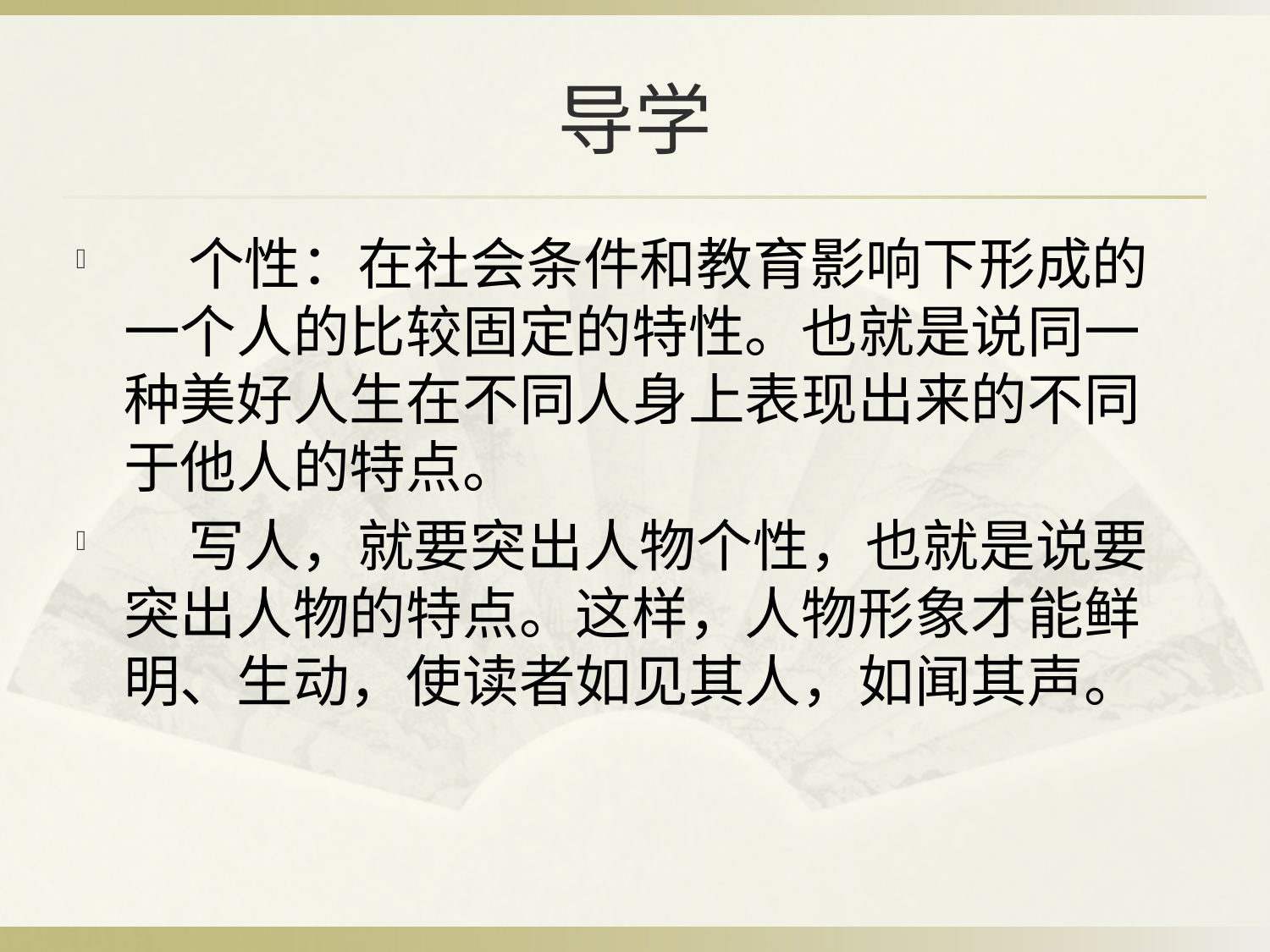

# 导学
    个性：在社会条件和教育影响下形成的一个人的比较固定的特性。也就是说同一种美好人生在不同人身上表现出来的不同于他人的特点。
    写人，就要突出人物个性，也就是说要突出人物的特点。这样，人物形象才能鲜明、生动，使读者如见其人，如闻其声。